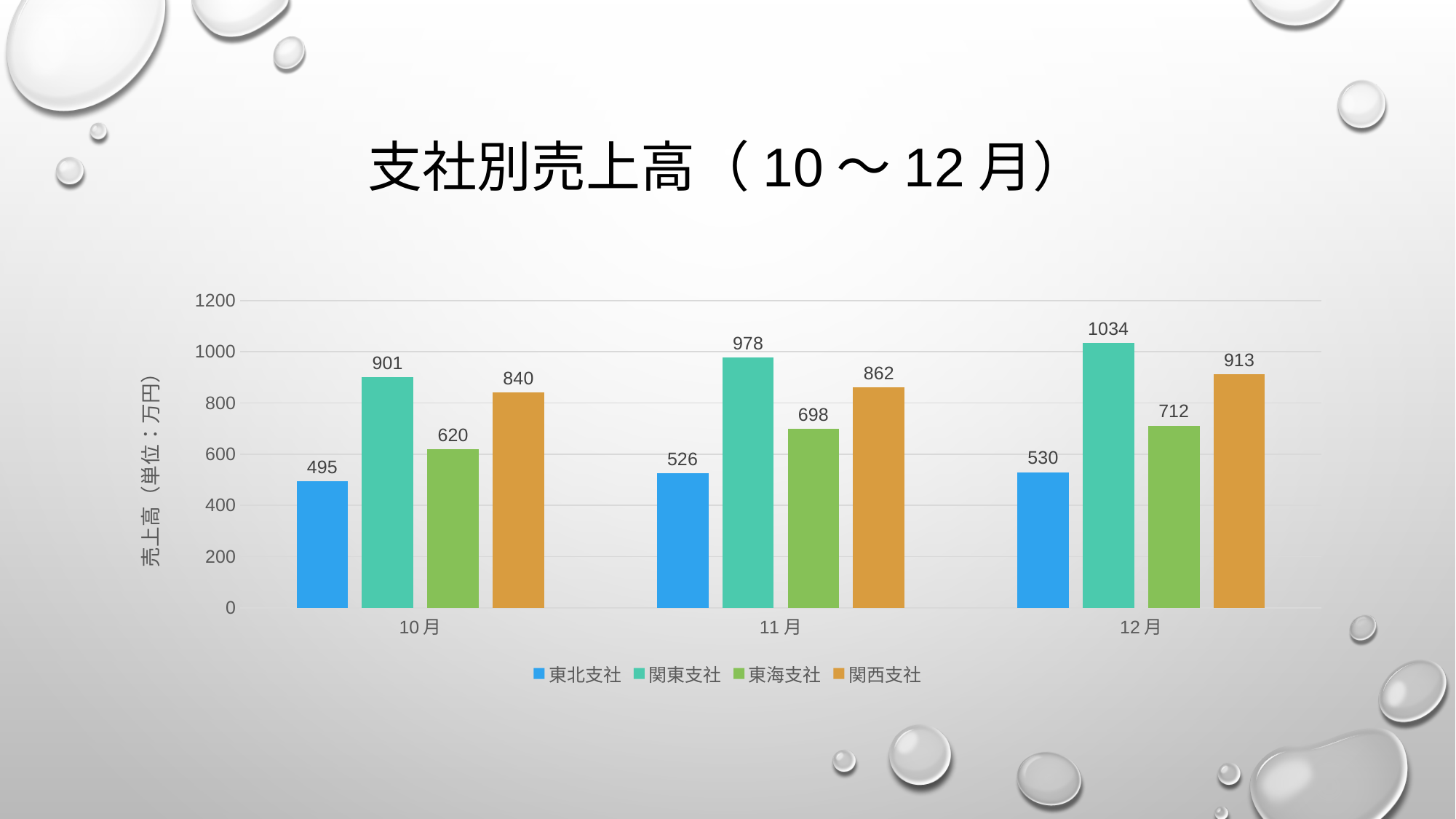

# 支社別売上高（10～12月）

### Chart

| Category | 東北支社 | 関東支社 | 東海支社 | 関西支社 |
|---|---|---|---|---|
| 10月 | 495.0 | 901.0 | 620.0 | 840.0 |
| 11月 | 526.0 | 978.0 | 698.0 | 862.0 |
| 12月 | 530.0 | 1034.0 | 712.0 | 913.0 |